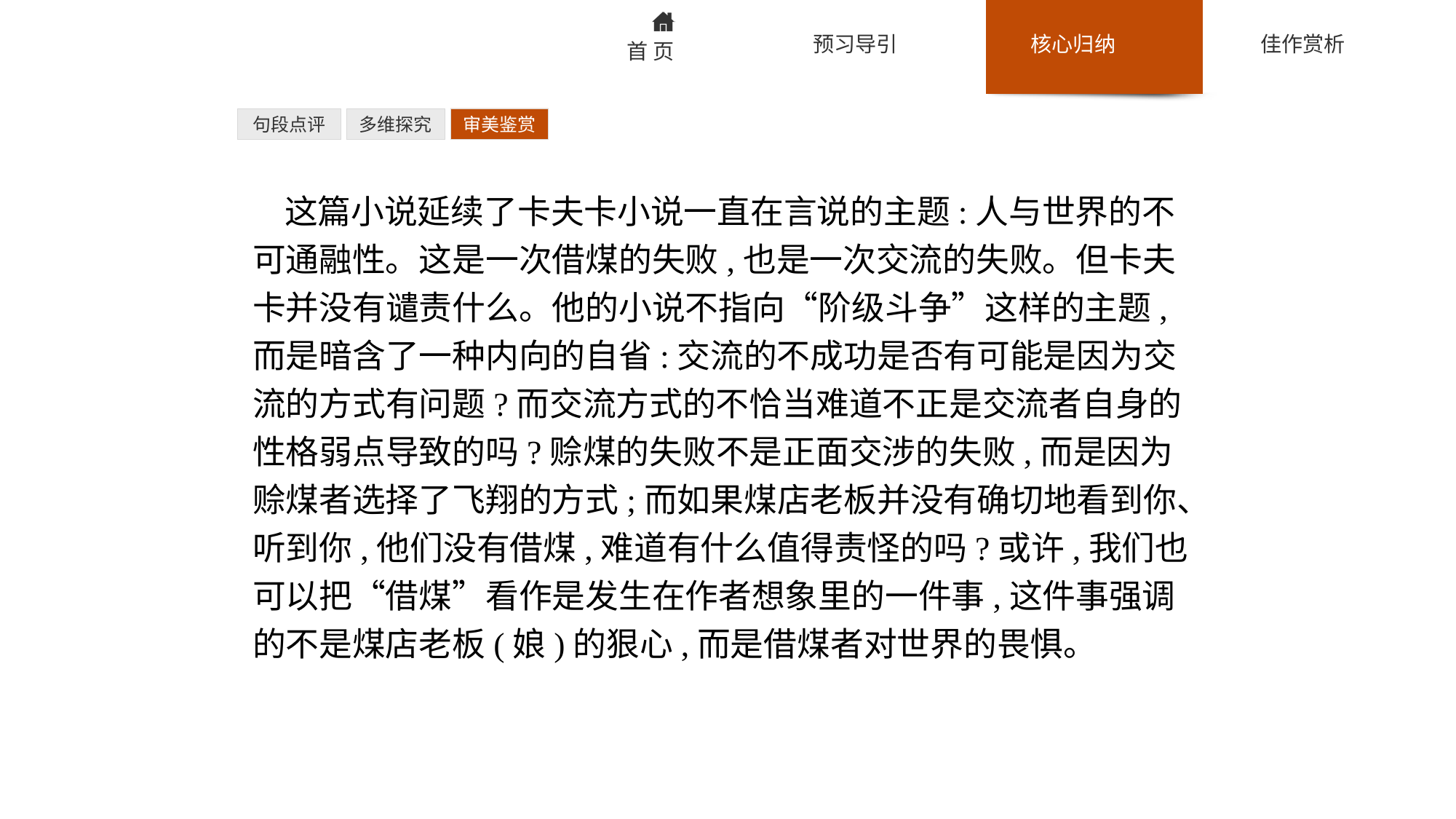

句段点评
多维探究
审美鉴赏
这篇小说延续了卡夫卡小说一直在言说的主题:人与世界的不可通融性。这是一次借煤的失败,也是一次交流的失败。但卡夫卡并没有谴责什么。他的小说不指向“阶级斗争”这样的主题,而是暗含了一种内向的自省:交流的不成功是否有可能是因为交流的方式有问题?而交流方式的不恰当难道不正是交流者自身的性格弱点导致的吗?赊煤的失败不是正面交涉的失败,而是因为赊煤者选择了飞翔的方式;而如果煤店老板并没有确切地看到你、听到你,他们没有借煤,难道有什么值得责怪的吗?或许,我们也可以把“借煤”看作是发生在作者想象里的一件事,这件事强调的不是煤店老板(娘)的狠心,而是借煤者对世界的畏惧。